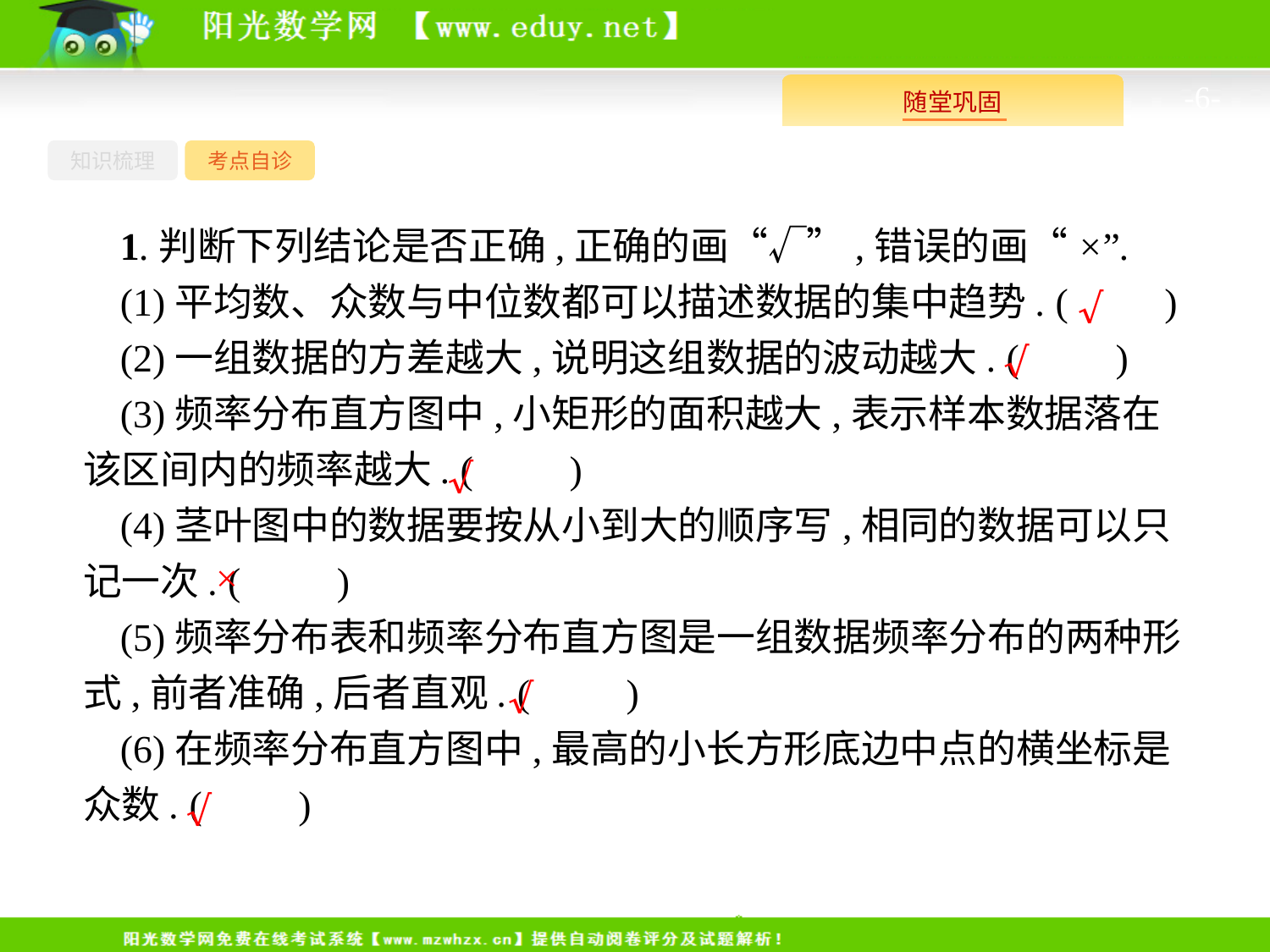

-6-
知识梳理
考点自诊
1.判断下列结论是否正确,正确的画“√”,错误的画“×”.
(1)平均数、众数与中位数都可以描述数据的集中趋势. (　　)
(2)一组数据的方差越大,说明这组数据的波动越大. (　　)
(3)频率分布直方图中,小矩形的面积越大,表示样本数据落在该区间内的频率越大. (　　)
(4)茎叶图中的数据要按从小到大的顺序写,相同的数据可以只记一次. (　　)
(5)频率分布表和频率分布直方图是一组数据频率分布的两种形式,前者准确,后者直观. (　　)
(6)在频率分布直方图中,最高的小长方形底边中点的横坐标是众数. (　　)
√
√
√
×
√
√